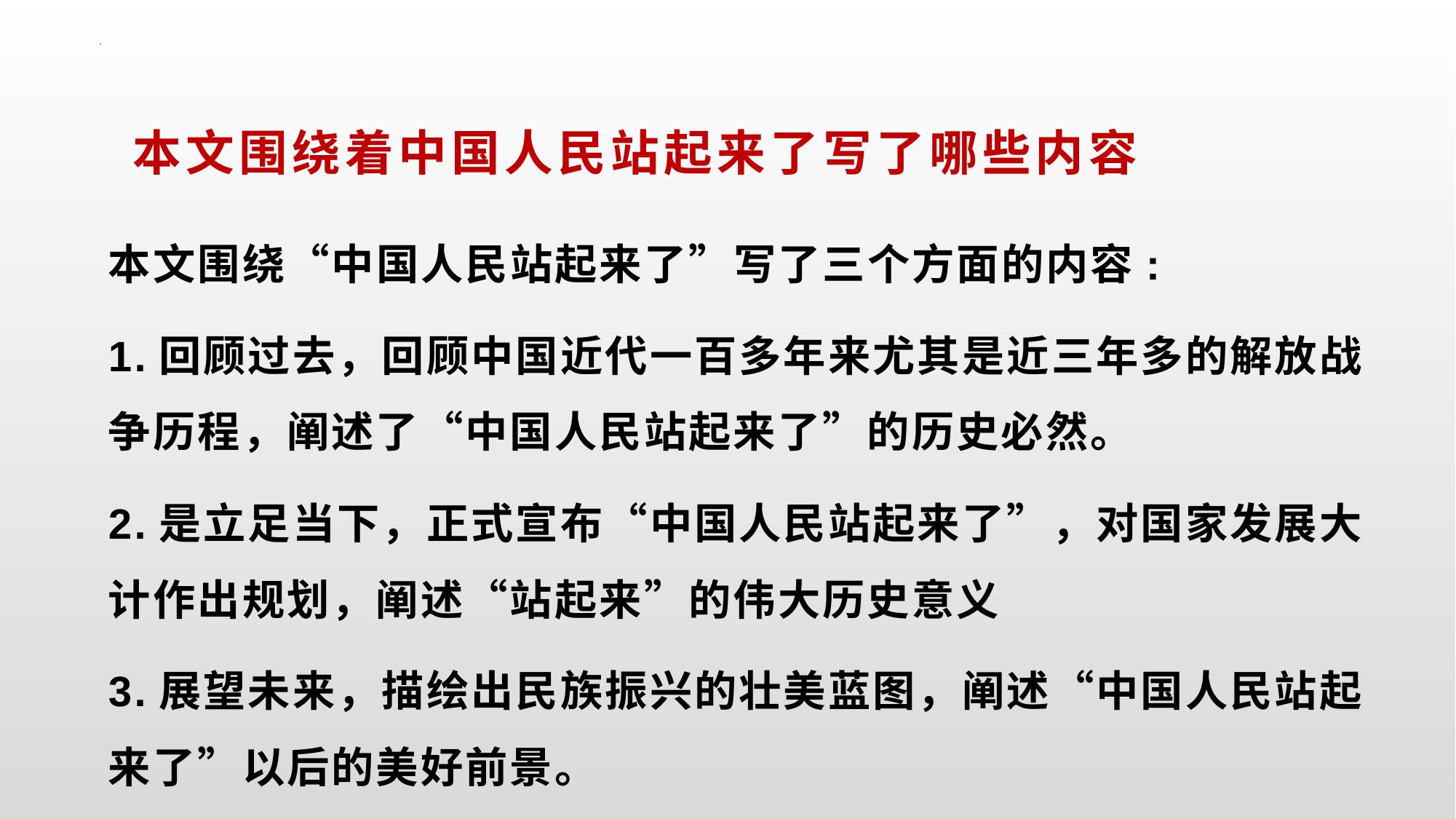

本文围绕着中国人民站起来了写了哪些内容
本文围绕“中国人民站起来了”写了三个方面的内容:
1.回顾过去，回顾中国近代一百多年来尤其是近三年多的解放战争历程，阐述了“中国人民站起来了”的历史必然。
2.是立足当下，正式宣布“中国人民站起来了”，对国家发展大计作出规划，阐述“站起来”的伟大历史意义
3.展望未来，描绘出民族振兴的壮美蓝图，阐述“中国人民站起来了”以后的美好前景。